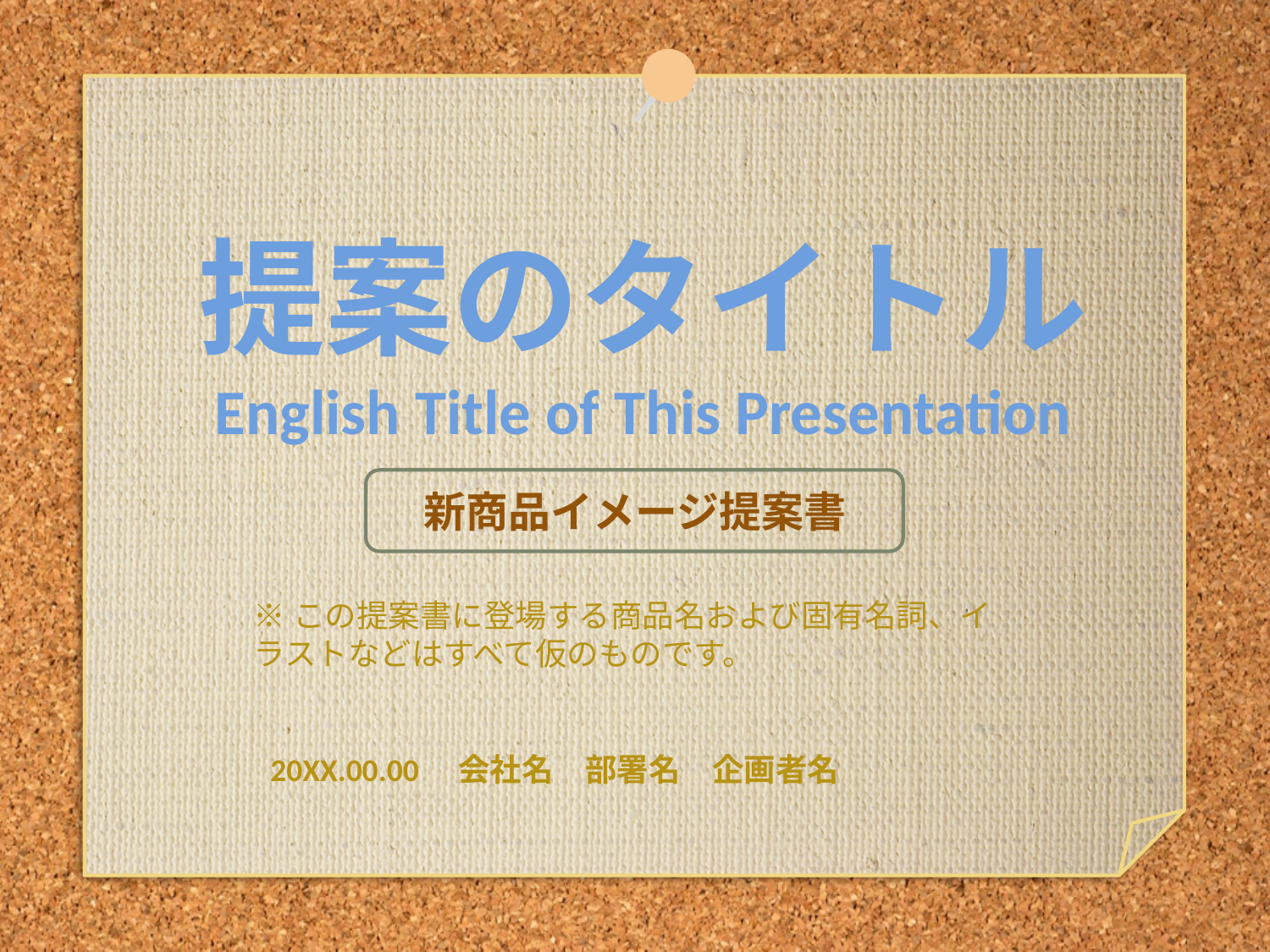

提案のタイトル
English Title of This Presentation
#
新商品イメージ提案書

※この提案書に登場する商品名および固有名詞、イラストなどはすべて仮のものです。
20XX.00.00　会社名　部署名　企画者名